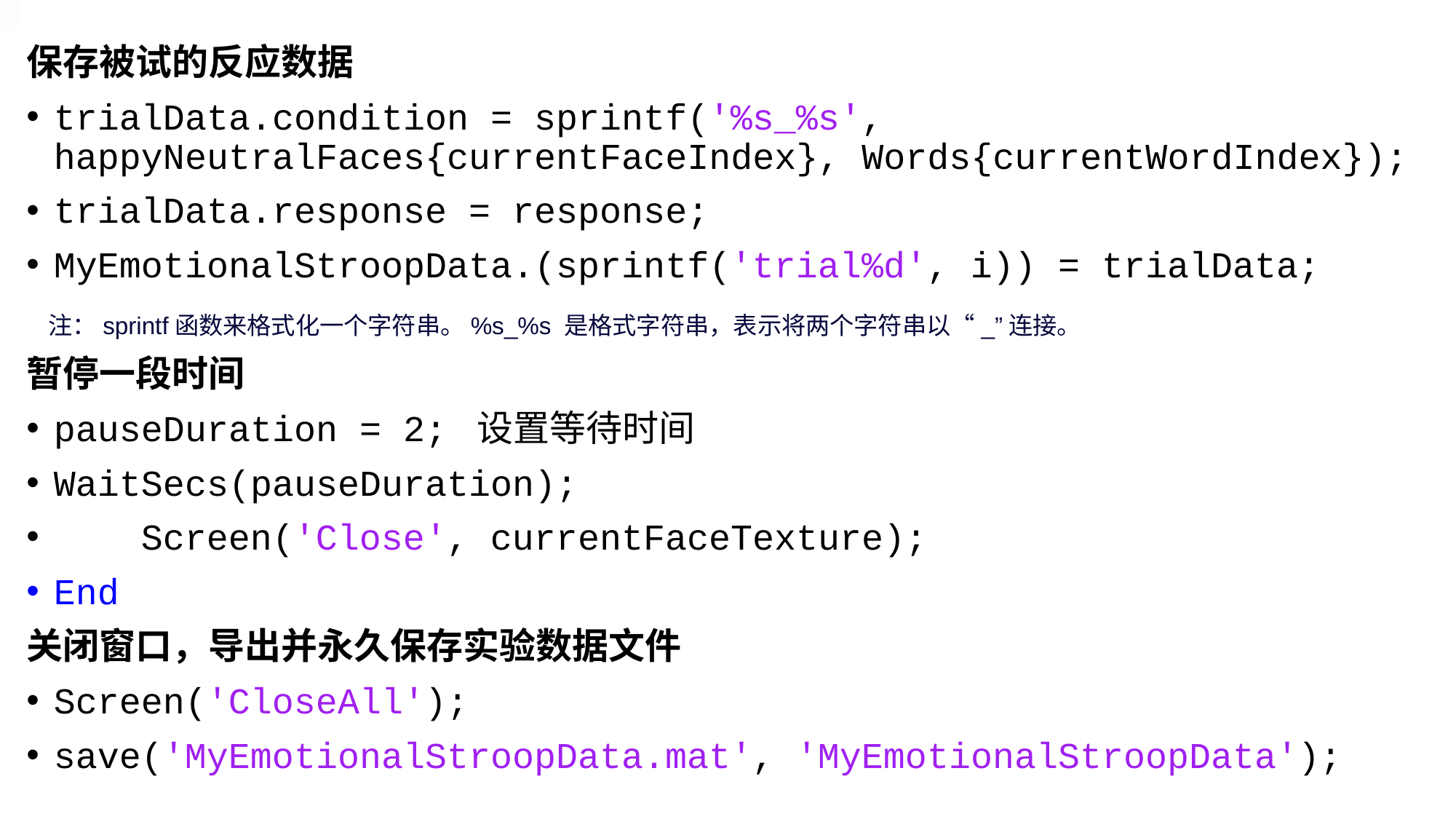

。

保存被试的反应数据
trialData.condition = sprintf('%s_%s', happyNeutralFaces{currentFaceIndex}, Words{currentWordIndex});
trialData.response = response;
MyEmotionalStroopData.(sprintf('trial%d', i)) = trialData;

暂停一段时间
pauseDuration = 2; 设置等待时间
WaitSecs(pauseDuration);
    Screen('Close', currentFaceTexture);
End
关闭窗口，导出并永久保存实验数据文件
Screen('CloseAll');
save('MyEmotionalStroopData.mat', 'MyEmotionalStroopData');

注：sprintf函数来格式化一个字符串。%s_%s 是格式字符串，表示将两个字符串以“_”连接。